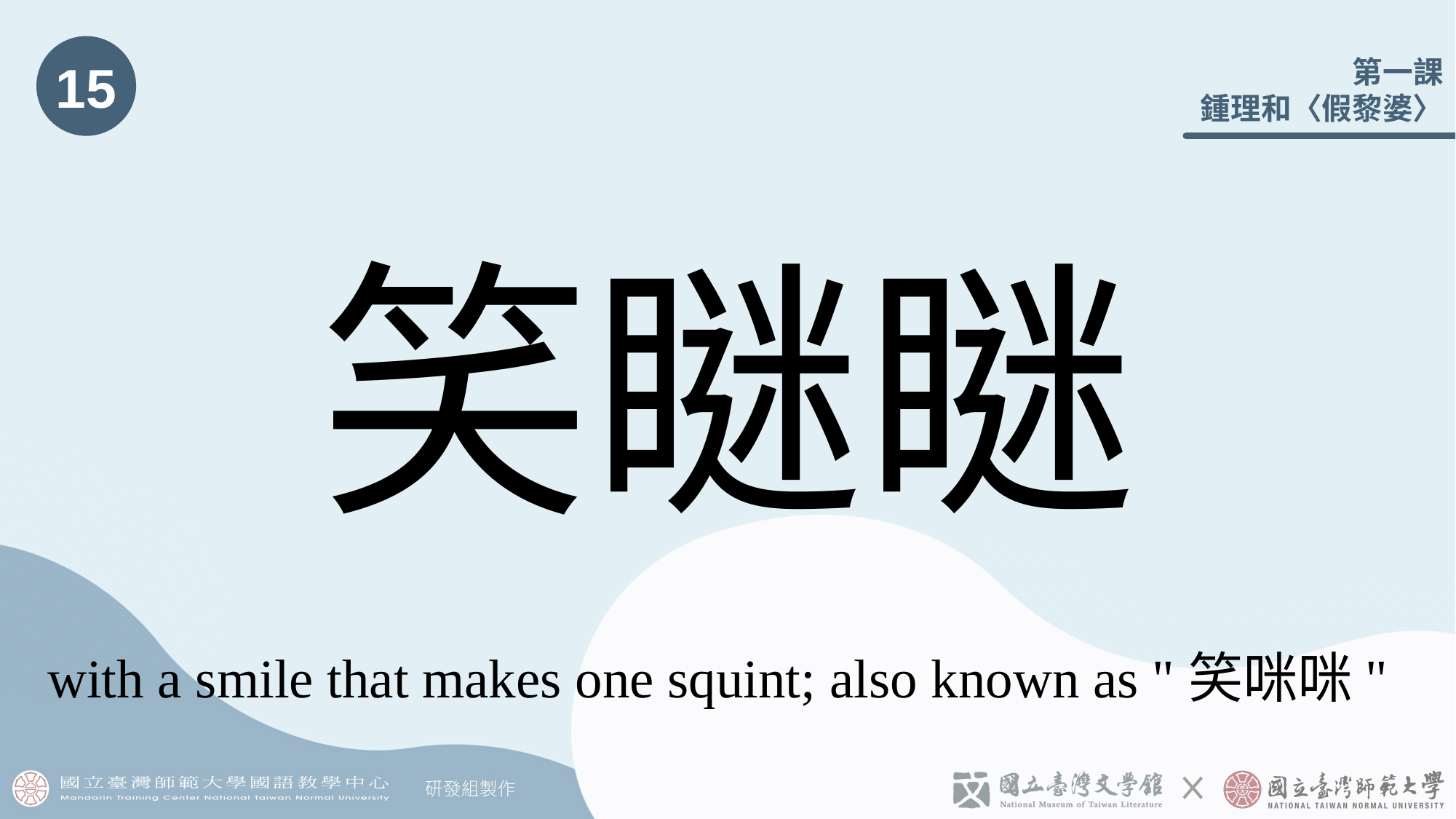

15
# 笑瞇瞇
with a smile that makes one squint; also known as "笑咪咪"